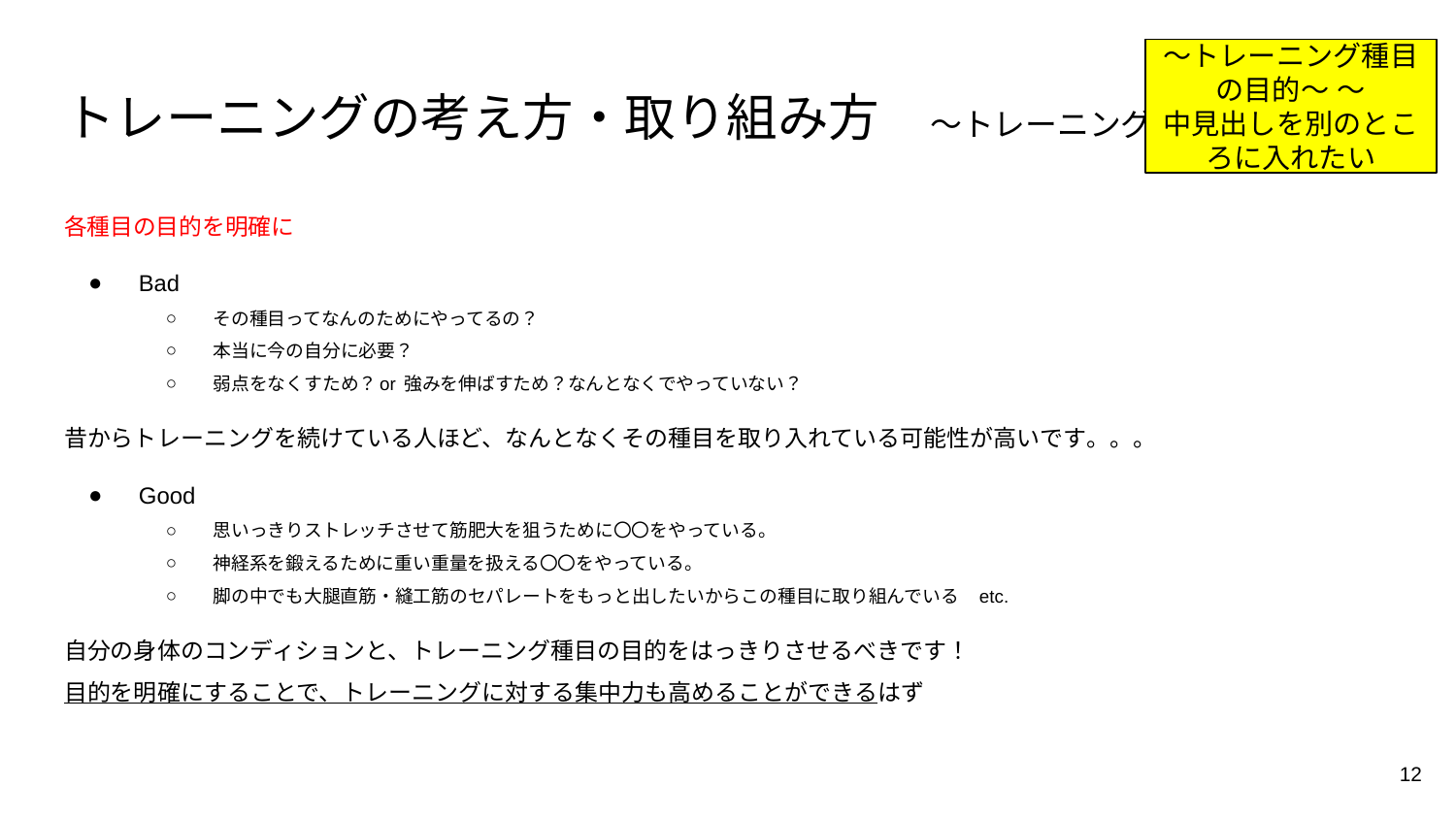

〜トレーニング種目の目的〜 〜
中見出しを別のところに入れたい
# トレーニングの考え方・取り組み方　〜トレーニング種目の目的〜
各種目の目的を明確に
Bad
その種目ってなんのためにやってるの？
本当に今の自分に必要？
弱点をなくすため？or 強みを伸ばすため？なんとなくでやっていない？
昔からトレーニングを続けている人ほど、なんとなくその種目を取り入れている可能性が高いです。。。
Good
思いっきりストレッチさせて筋肥大を狙うために〇〇をやっている。
神経系を鍛えるために重い重量を扱える〇〇をやっている。
脚の中でも大腿直筋・縫工筋のセパレートをもっと出したいからこの種目に取り組んでいる　etc.
自分の身体のコンディションと、トレーニング種目の目的をはっきりさせるべきです！
目的を明確にすることで、トレーニングに対する集中力も高めることができるはず
12